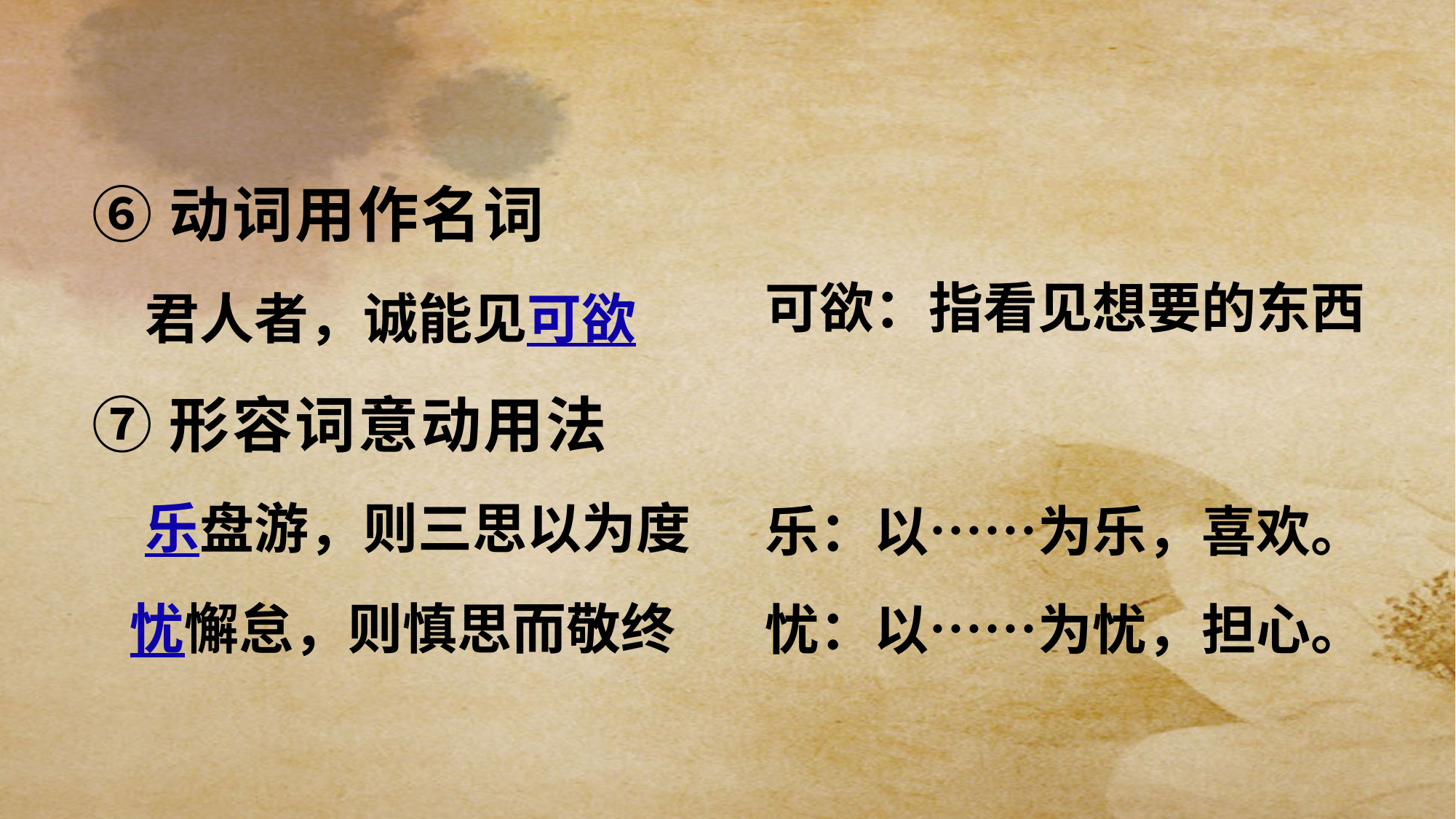

⑥动词用作名词
　　君人者，诚能见可欲
⑦形容词意动用法
　　乐盘游，则三思以为度
  忧懈怠，则慎思而敬终

可欲：指看见想要的东西
乐：以……为乐，喜欢。
忧：以……为忧，担心。